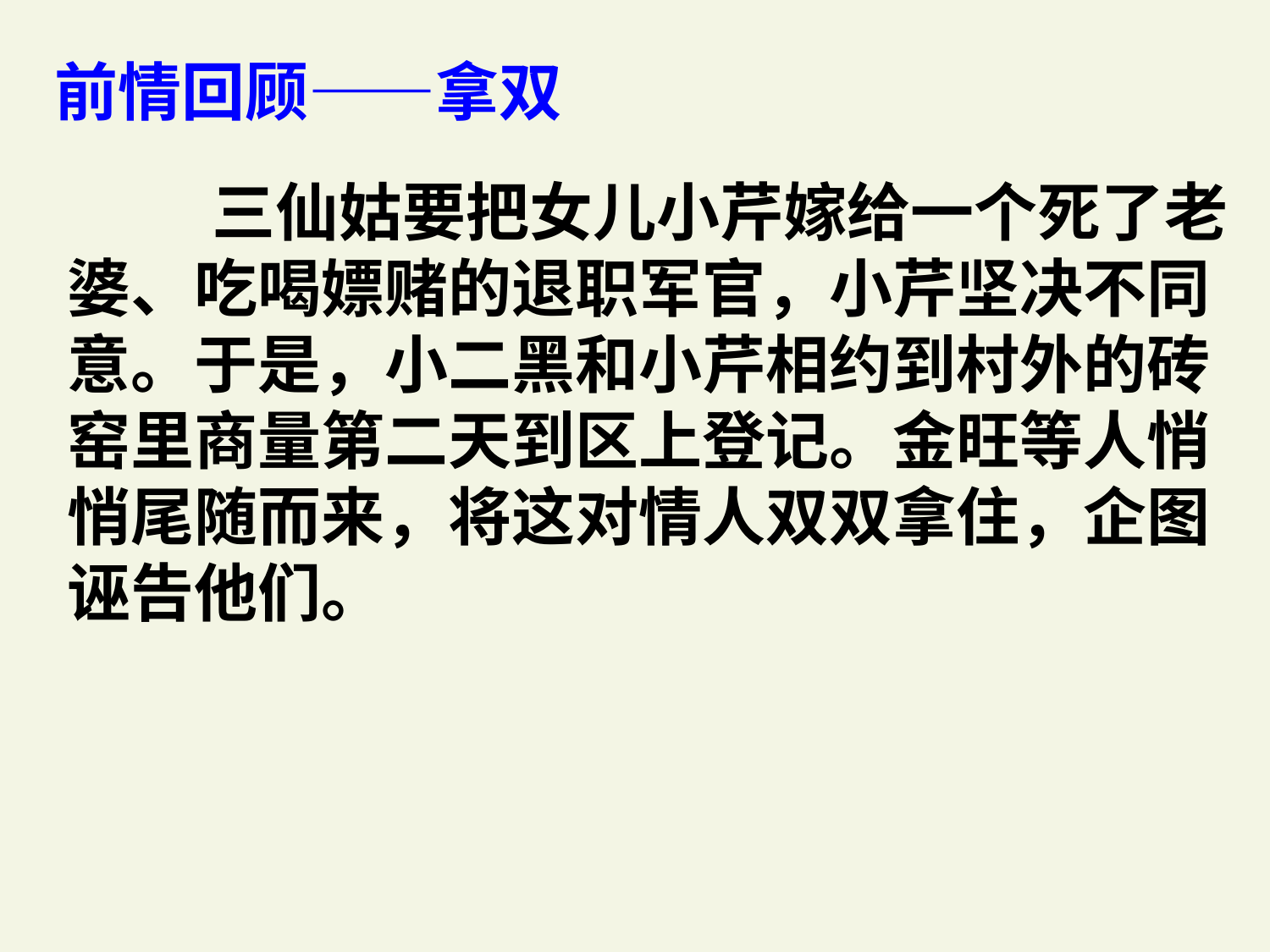

前情回顾——拿双
         三仙姑要把女儿小芹嫁给一个死了老婆、吃喝嫖赌的退职军官，小芹坚决不同意。于是，小二黑和小芹相约到村外的砖窑里商量第二天到区上登记。金旺等人悄悄尾随而来，将这对情人双双拿住，企图诬告他们。